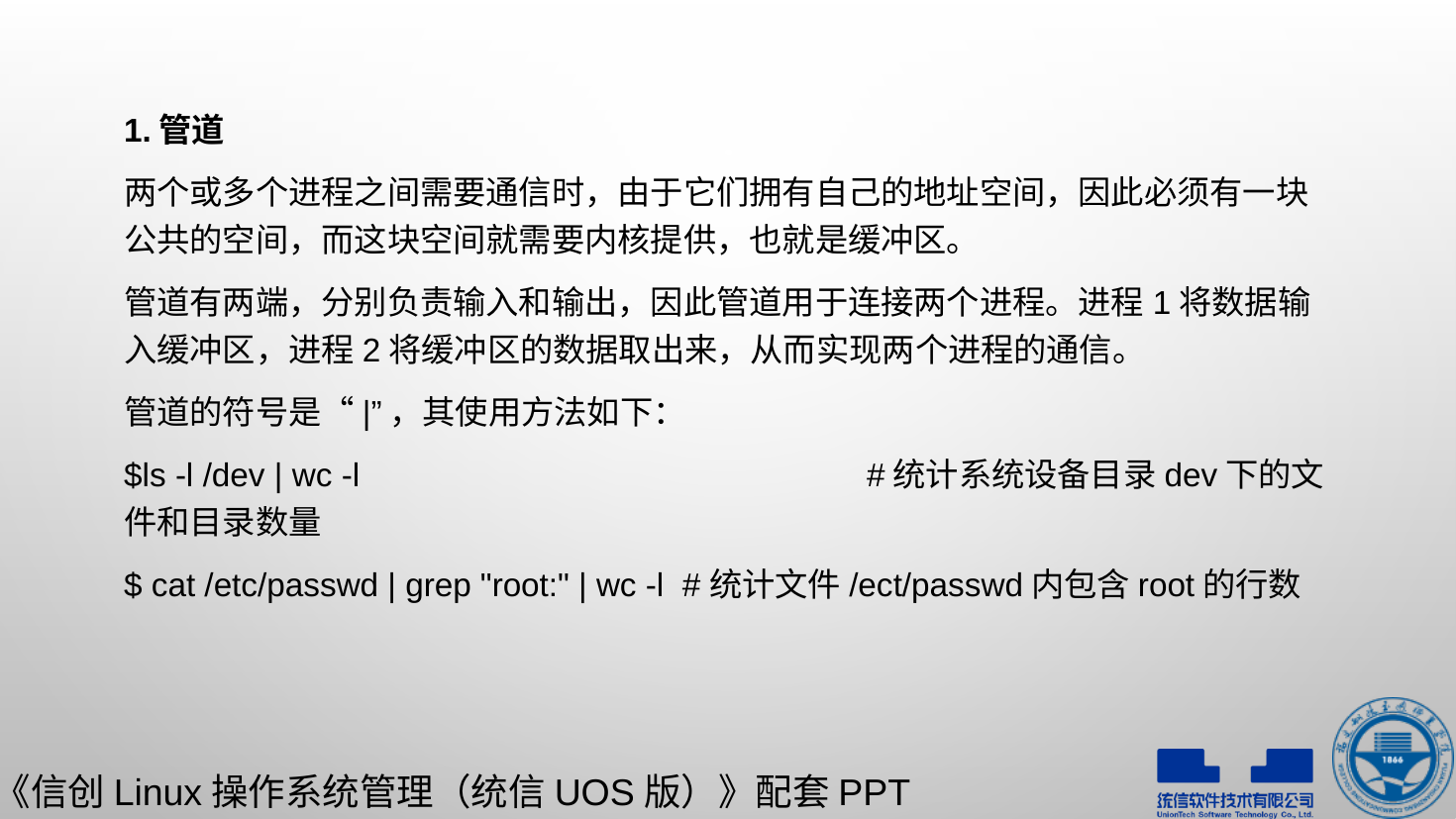

1.管道
两个或多个进程之间需要通信时，由于它们拥有自己的地址空间，因此必须有一块公共的空间，而这块空间就需要内核提供，也就是缓冲区。
管道有两端，分别负责输入和输出，因此管道用于连接两个进程。进程1将数据输入缓冲区，进程2将缓冲区的数据取出来，从而实现两个进程的通信。
管道的符号是“|”，其使用方法如下：
$ls -l /dev | wc -l				#统计系统设备目录dev下的文件和目录数量
$ cat /etc/passwd | grep "root:" | wc -l  #统计文件/ect/passwd内包含root的行数